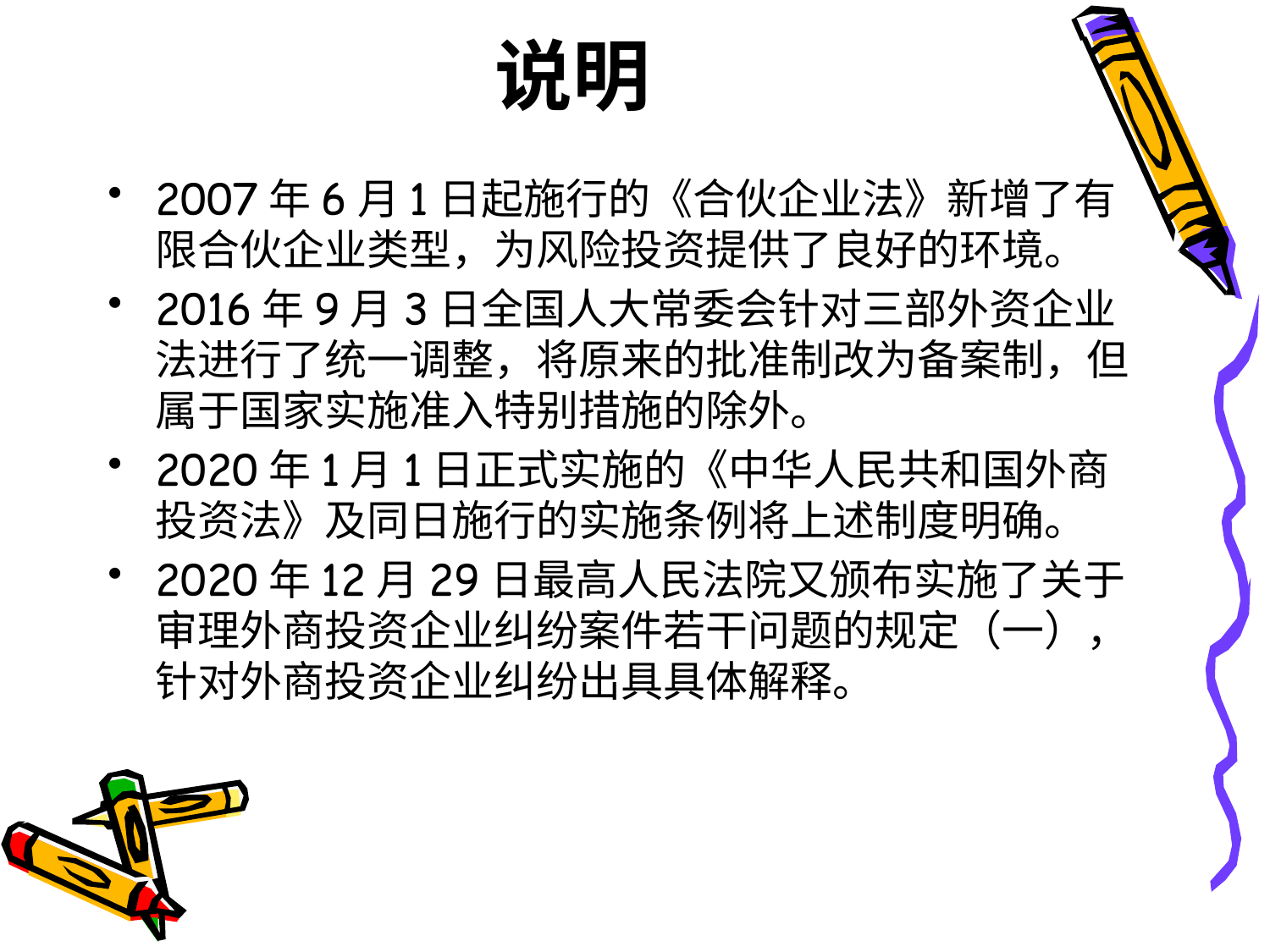

# 说明
2007年6月1日起施行的《合伙企业法》新增了有限合伙企业类型，为风险投资提供了良好的环境。
2016年9月3日全国人大常委会针对三部外资企业法进行了统一调整，将原来的批准制改为备案制，但属于国家实施准入特别措施的除外。
2020年1月1日正式实施的《中华人民共和国外商投资法》及同日施行的实施条例将上述制度明确。
2020年12月29日最高人民法院又颁布实施了关于审理外商投资企业纠纷案件若干问题的规定（一），针对外商投资企业纠纷出具具体解释。